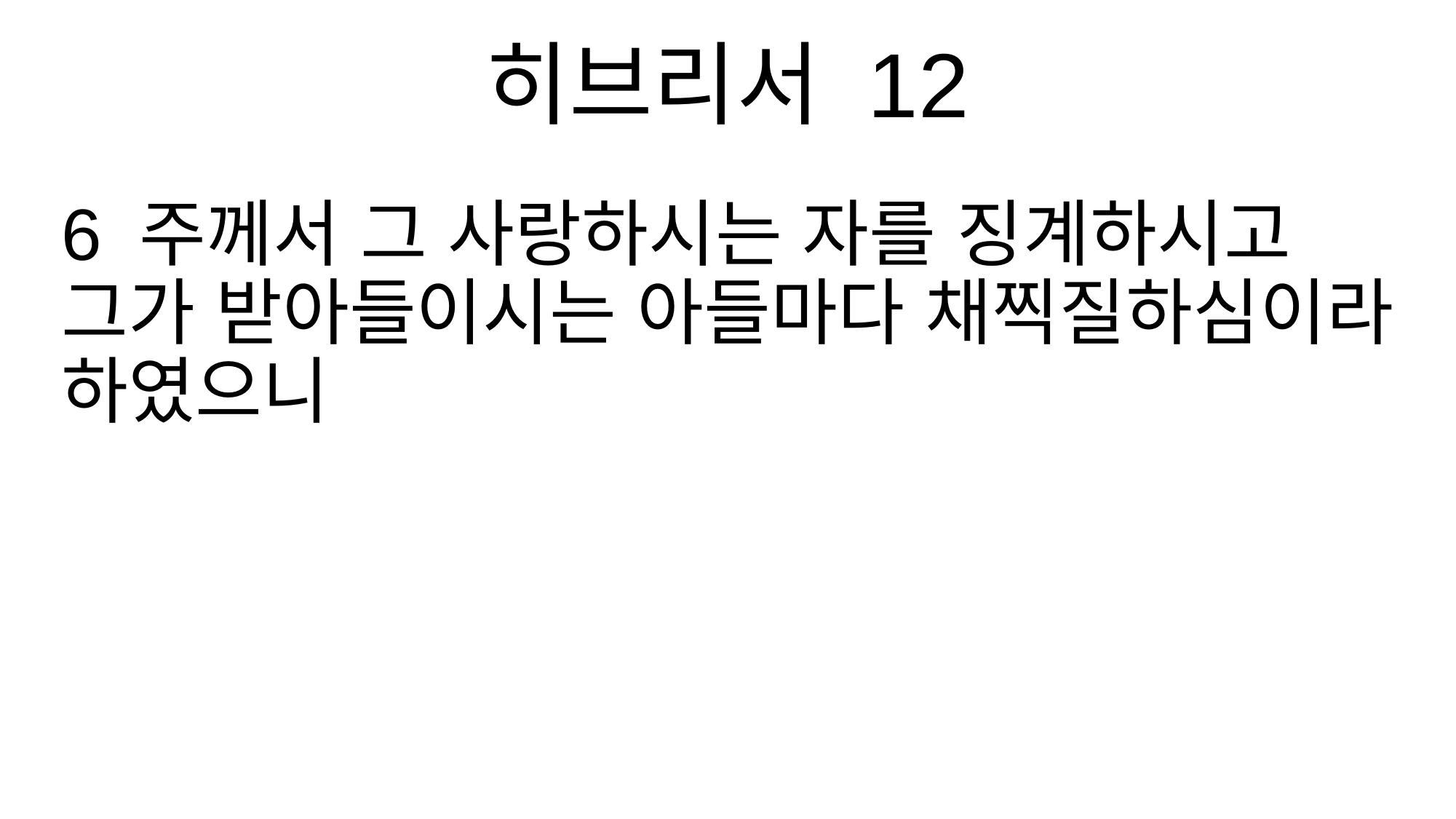

히브리서 12
6 주께서 그 사랑하시는 자를 징계하시고 그가 받아들이시는 아들마다 채찍질하심이라 하였으니